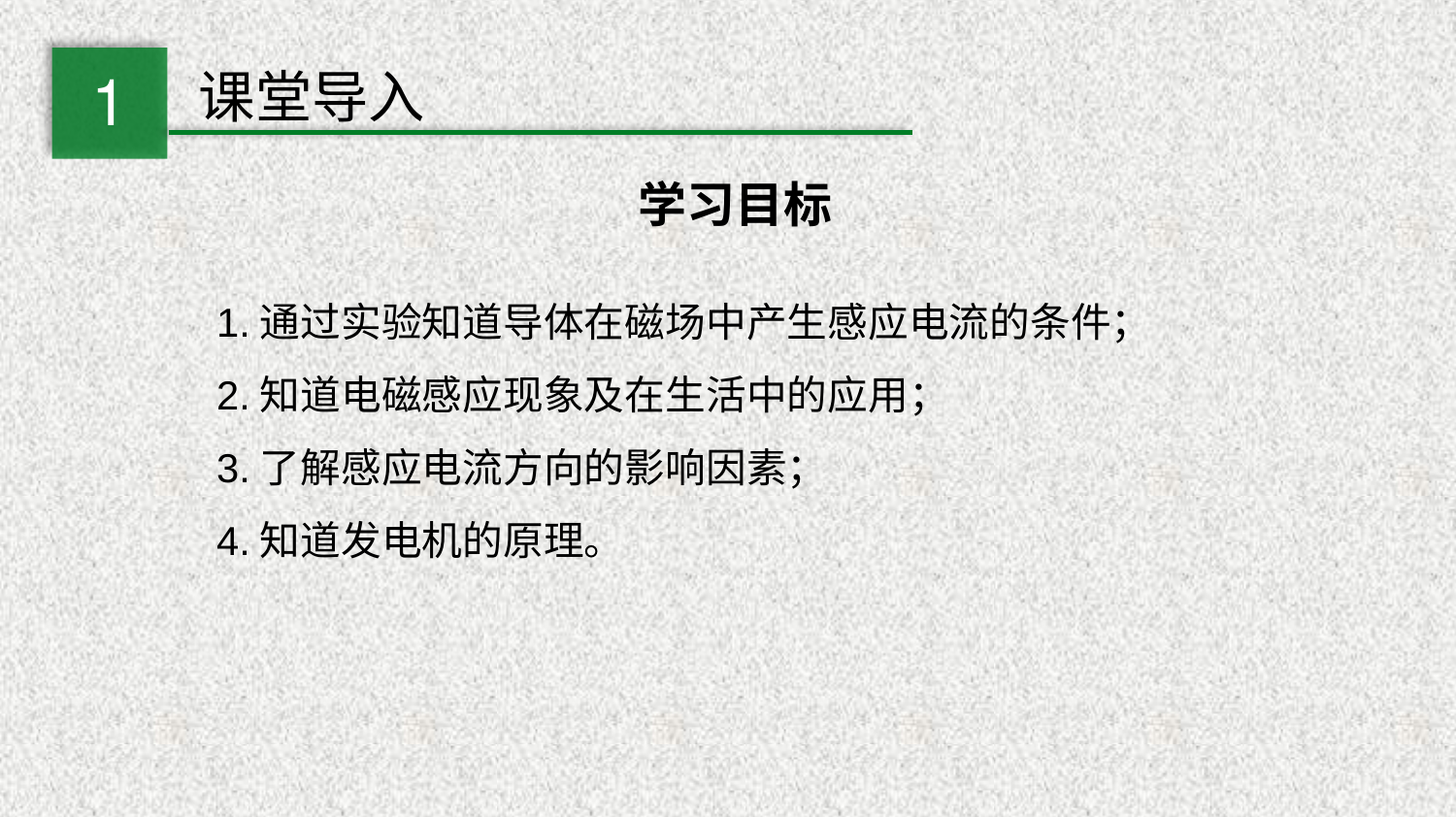

1
课堂导入
学习目标
1.通过实验知道导体在磁场中产生感应电流的条件；
2.知道电磁感应现象及在生活中的应用；
3.了解感应电流方向的影响因素；
4.知道发电机的原理。